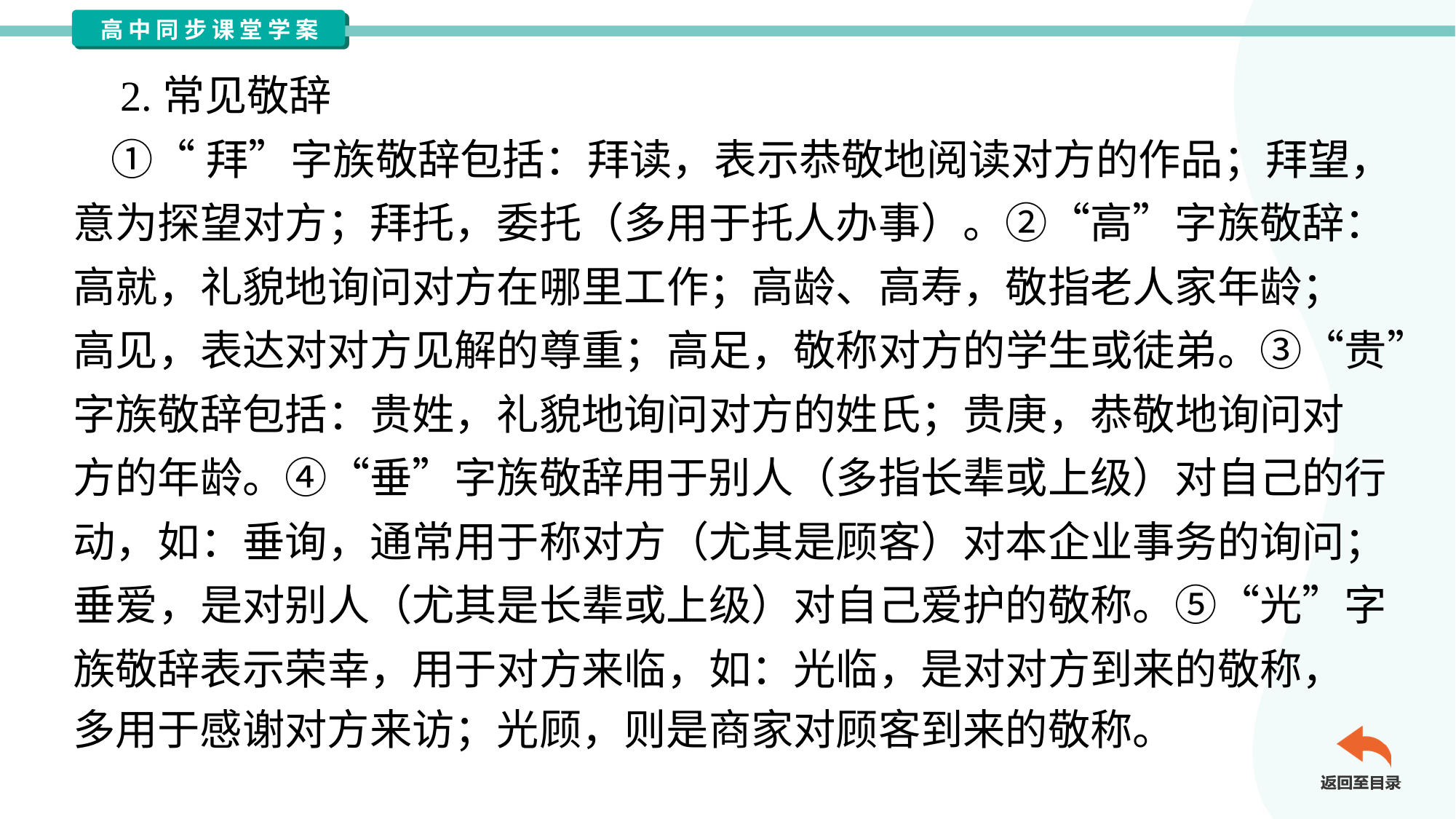

2.常见敬辞
    ①“拜”字族敬辞包括：拜读，表示恭敬地阅读对方的作品；拜望，
意为探望对方；拜托，委托（多用于托人办事）。②“高”字族敬辞：
高就，礼貌地询问对方在哪里工作；高龄、高寿，敬指老人家年龄；
高见，表达对对方见解的尊重；高足，敬称对方的学生或徒弟。③“贵”
字族敬辞包括：贵姓，礼貌地询问对方的姓氏；贵庚，恭敬地询问对
方的年龄。④“垂”字族敬辞用于别人（多指长辈或上级）对自己的行
动，如：垂询，通常用于称对方（尤其是顾客）对本企业事务的询问；
垂爱，是对别人（尤其是长辈或上级）对自己爱护的敬称。⑤“光”字
族敬辞表示荣幸，用于对方来临，如：光临，是对对方到来的敬称，
多用于感谢对方来访；光顾，则是商家对顾客到来的敬称。#2.3.1